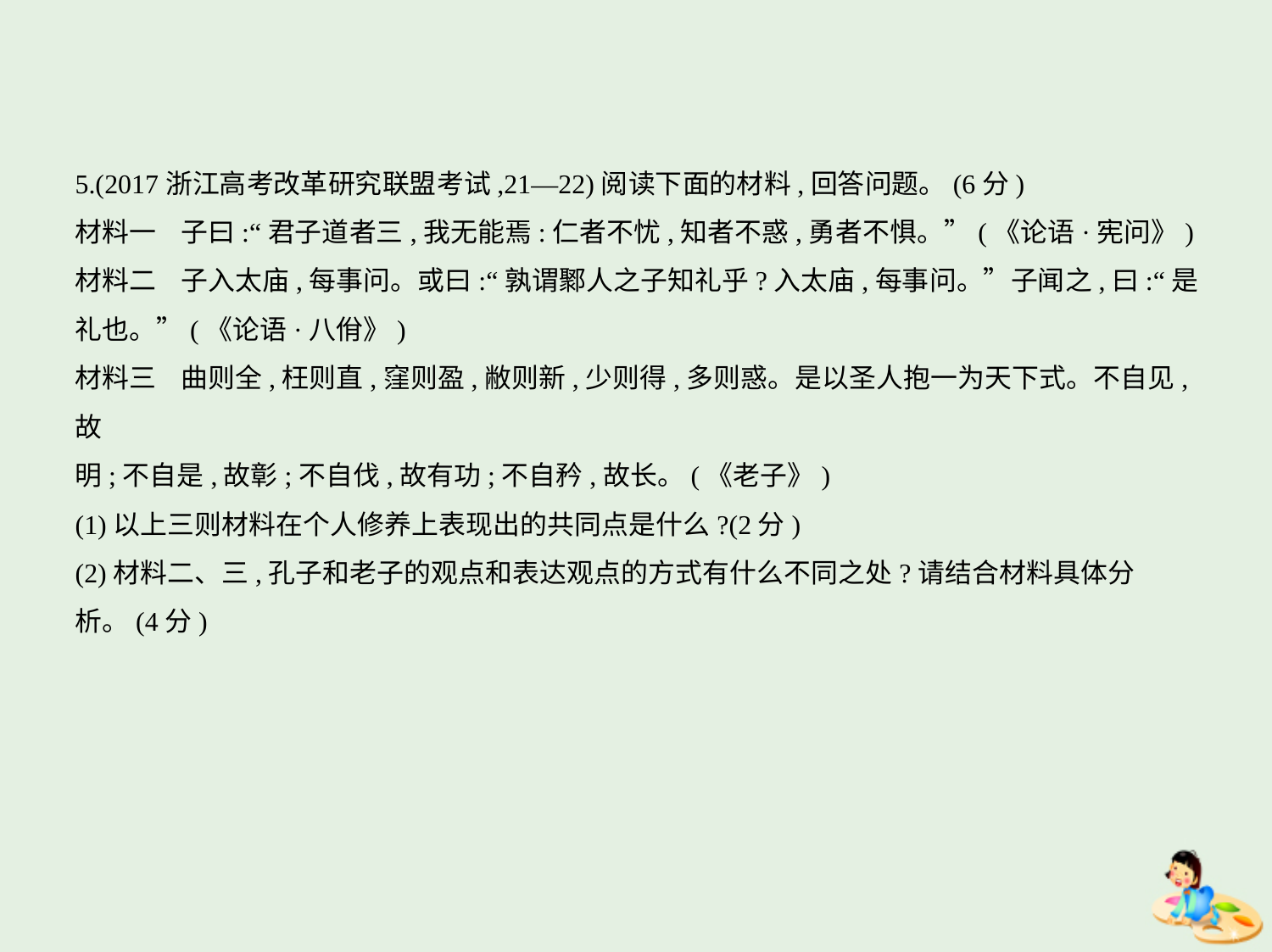

5.(2017浙江高考改革研究联盟考试,21—22)阅读下面的材料,回答问题。(6分)
材料一    子曰:“君子道者三,我无能焉:仁者不忧,知者不惑,勇者不惧。”(《论语·宪问》)
材料二    子入太庙,每事问。或曰:“孰谓鄹人之子知礼乎?入太庙,每事问。”子闻之,曰:“是
礼也。”(《论语·八佾》)
材料三    曲则全,枉则直,窪则盈,敝则新,少则得,多则惑。是以圣人抱一为天下式。不自见,故
明;不自是,故彰;不自伐,故有功;不自矜,故长。(《老子》)
(1)以上三则材料在个人修养上表现出的共同点是什么?(2分)
(2)材料二、三,孔子和老子的观点和表达观点的方式有什么不同之处?请结合材料具体分
析。(4分)